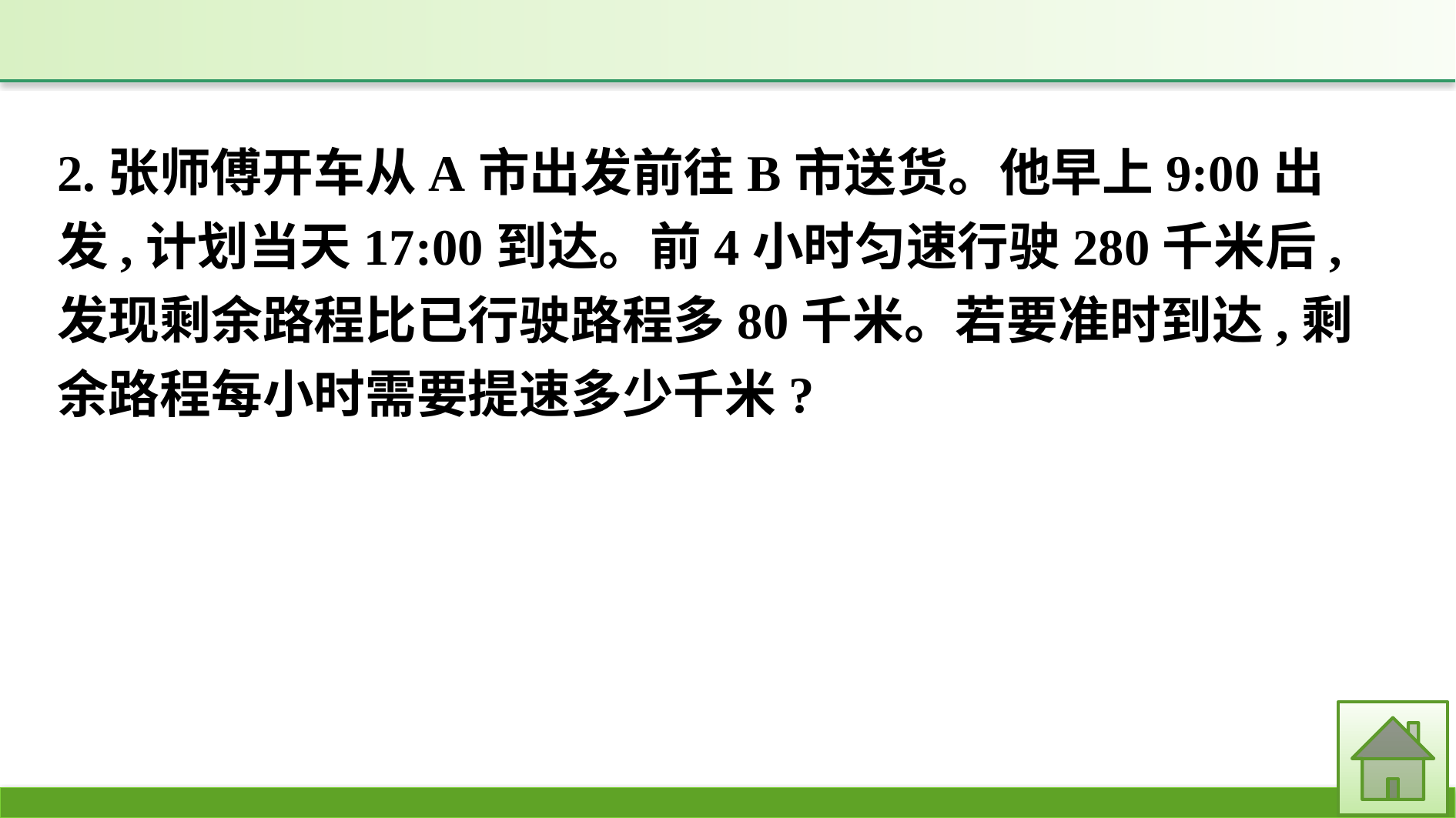

2.张师傅开车从A市出发前往B市送货。他早上9:00出发,计划当天17:00到达。前4小时匀速行驶280千米后,发现剩余路程比已行驶路程多80千米。若要准时到达,剩余路程每小时需要提速多少千米?